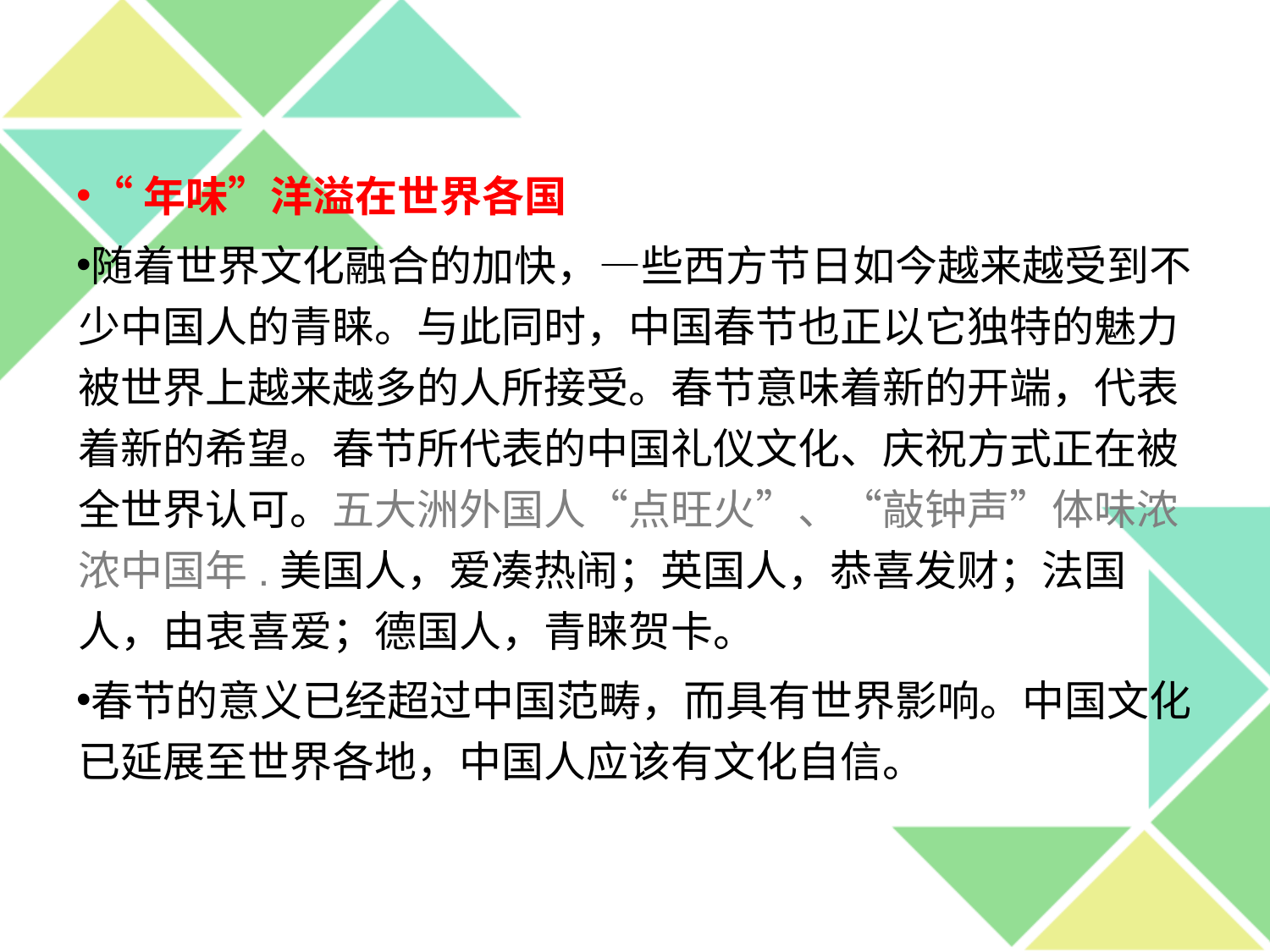

“年味”洋溢在世界各国
随着世界文化融合的加快，—些西方节日如今越来越受到不少中国人的青睐。与此同时，中国春节也正以它独特的魅力被世界上越来越多的人所接受。春节意味着新的开端，代表着新的希望。春节所代表的中国礼仪文化、庆祝方式正在被全世界认可。五大洲外国人“点旺火”、“敲钟声”体味浓浓中国年.美国人，爱凑热闹；英国人，恭喜发财；法国人，由衷喜爱；德国人，青睐贺卡。
春节的意义已经超过中国范畴，而具有世界影响。中国文化已延展至世界各地，中国人应该有文化自信。